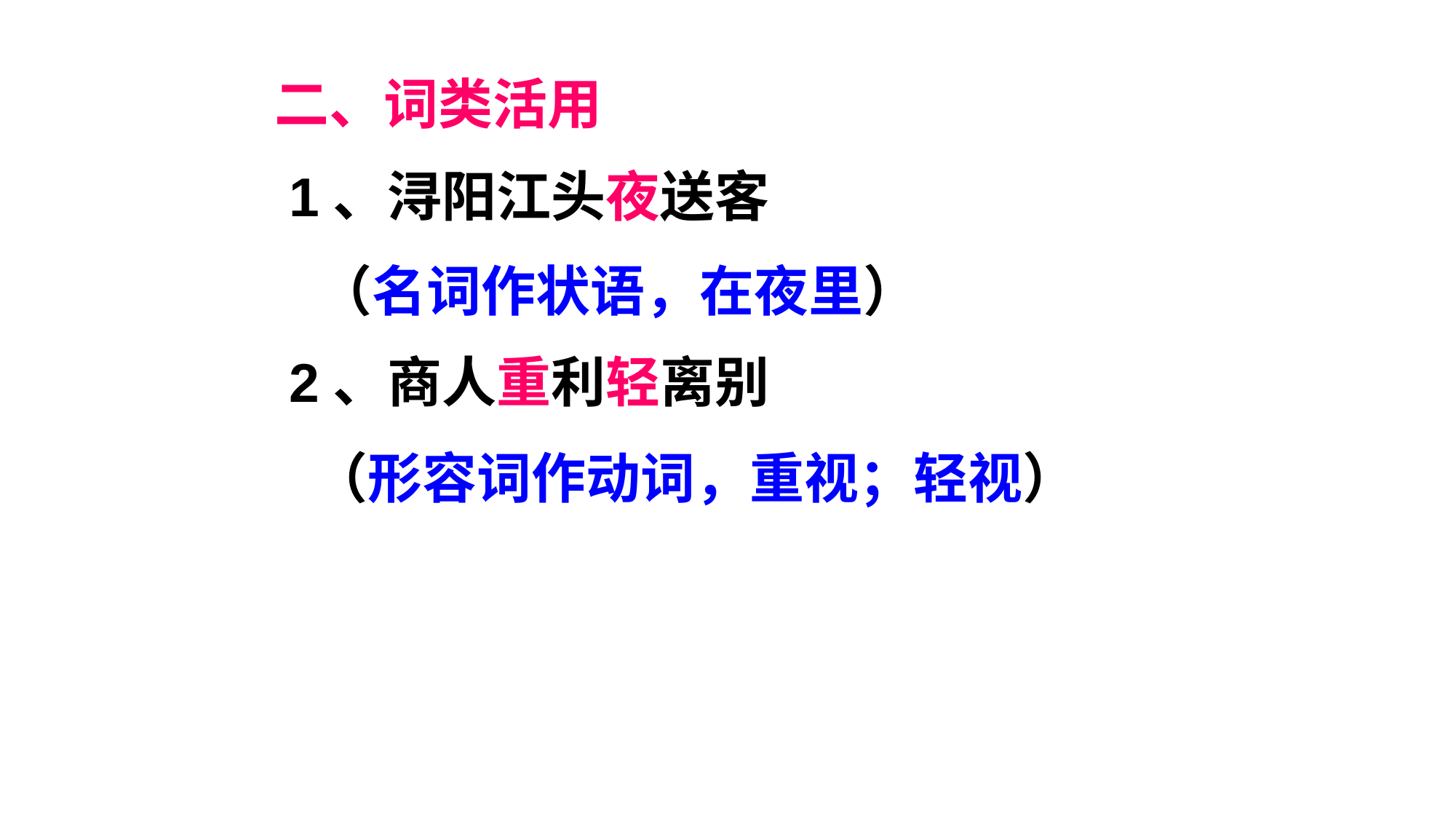

二、词类活用
 1、浔阳江头夜送客

 2、商人重利轻离别
（名词作状语，在夜里）
（形容词作动词，重视；轻视）